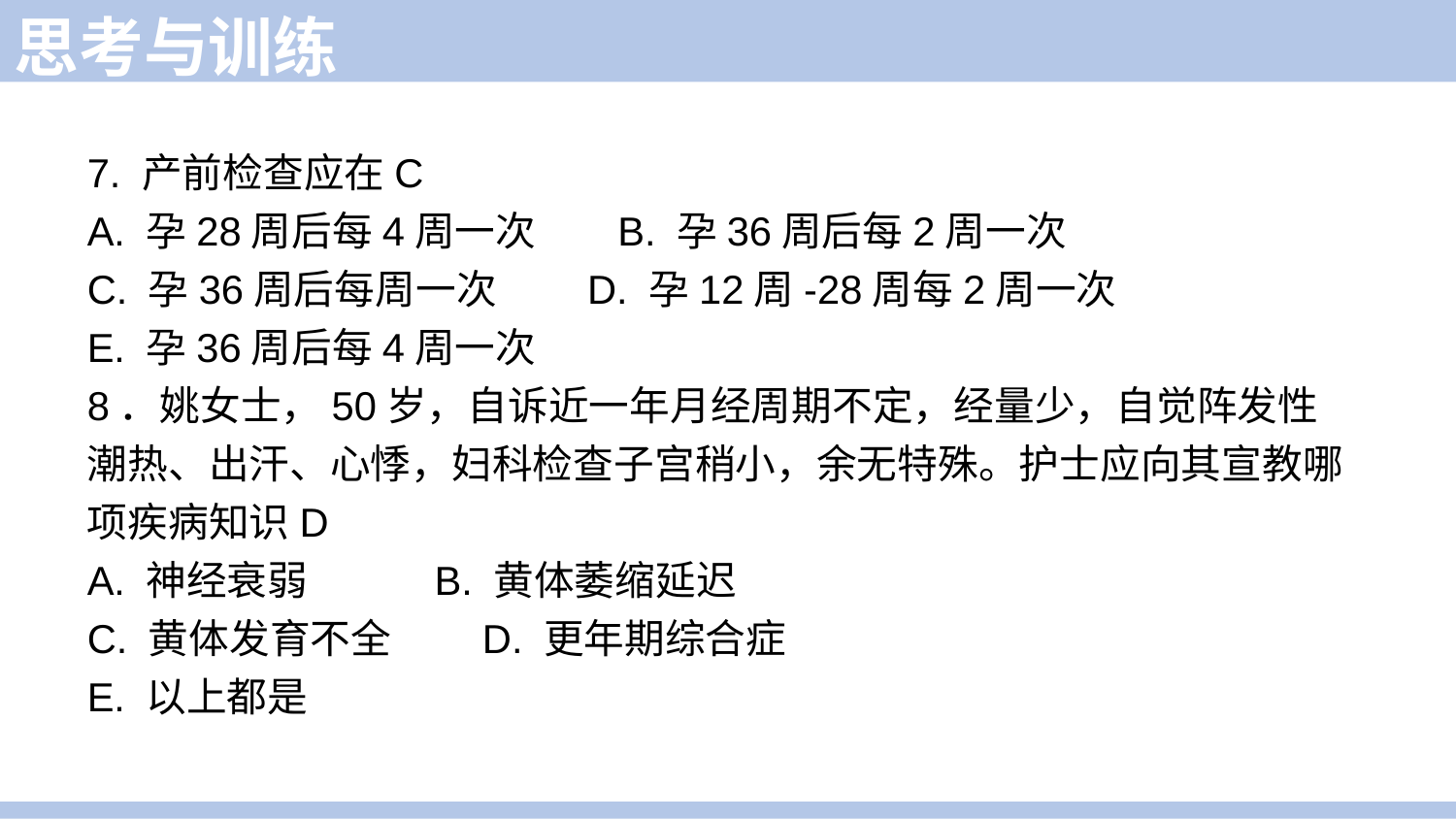

思考与训练
7. 产前检查应在C
A. 孕28周后每4周一次        B. 孕36周后每2周一次
C. 孕36周后每周一次         D. 孕12周-28周每2周一次
E. 孕36周后每4周一次
8．姚女士，50岁，自诉近一年月经周期不定，经量少，自觉阵发性潮热、出汗、心悸，妇科检查子宫稍小，余无特殊。护士应向其宣教哪项疾病知识D
A. 神经衰弱             B. 黄体萎缩延迟
C. 黄体发育不全         D. 更年期综合症
E. 以上都是